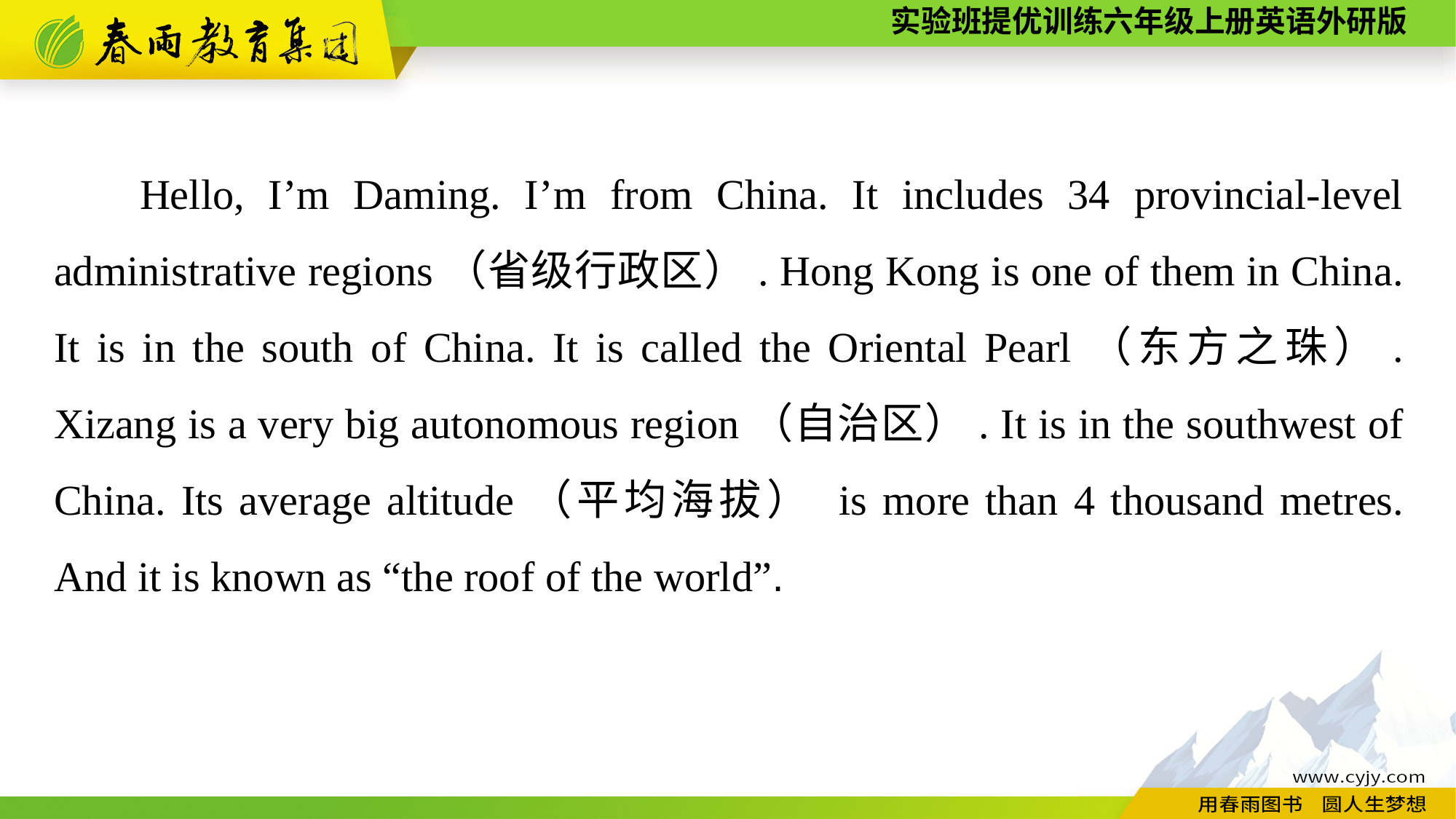

Hello, I’m Daming. I’m from China. It includes 34 provincial-level administrative regions（省级行政区）. Hong Kong is one of them in China. It is in the south of China. It is called the Oriental Pearl（东方之珠）. Xizang is a very big autonomous region（自治区）. It is in the southwest of China. Its average altitude（平均海拔） is more than 4 thousand metres. And it is known as “the roof of the world”.